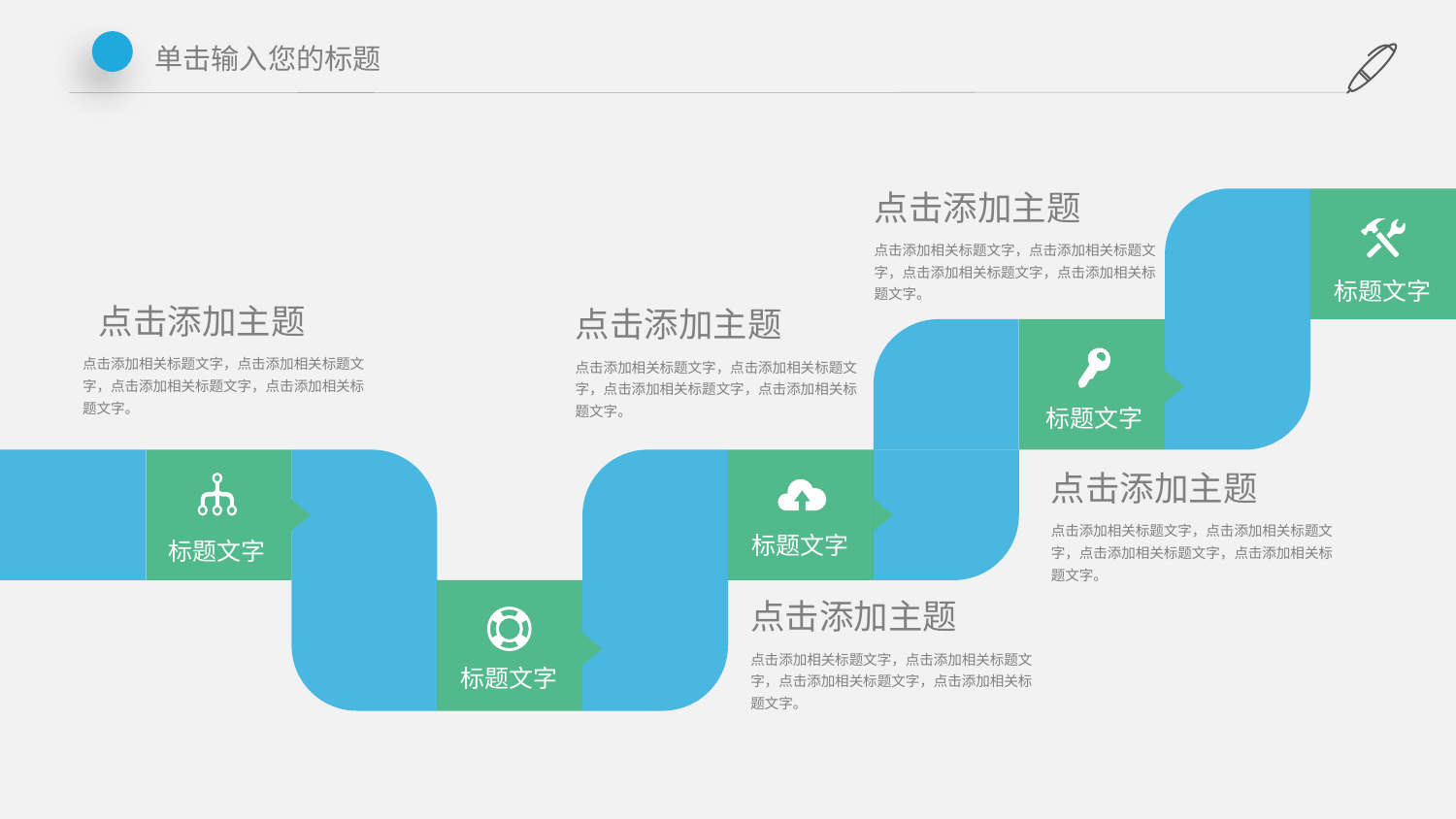

单击输入您的标题
点击添加主题

点击添加相关标题文字，点击添加相关标题文字，点击添加相关标题文字，点击添加相关标题文字。
标题文字
 点击添加主题
点击添加主题
点击添加相关标题文字，点击添加相关标题文字，点击添加相关标题文字，点击添加相关标题文字。

点击添加相关标题文字，点击添加相关标题文字，点击添加相关标题文字，点击添加相关标题文字。
标题文字
点击添加主题

点击添加相关标题文字，点击添加相关标题文字，点击添加相关标题文字，点击添加相关标题文字。
标题文字
标题文字
点击添加主题

点击添加相关标题文字，点击添加相关标题文字，点击添加相关标题文字，点击添加相关标题文字。
标题文字